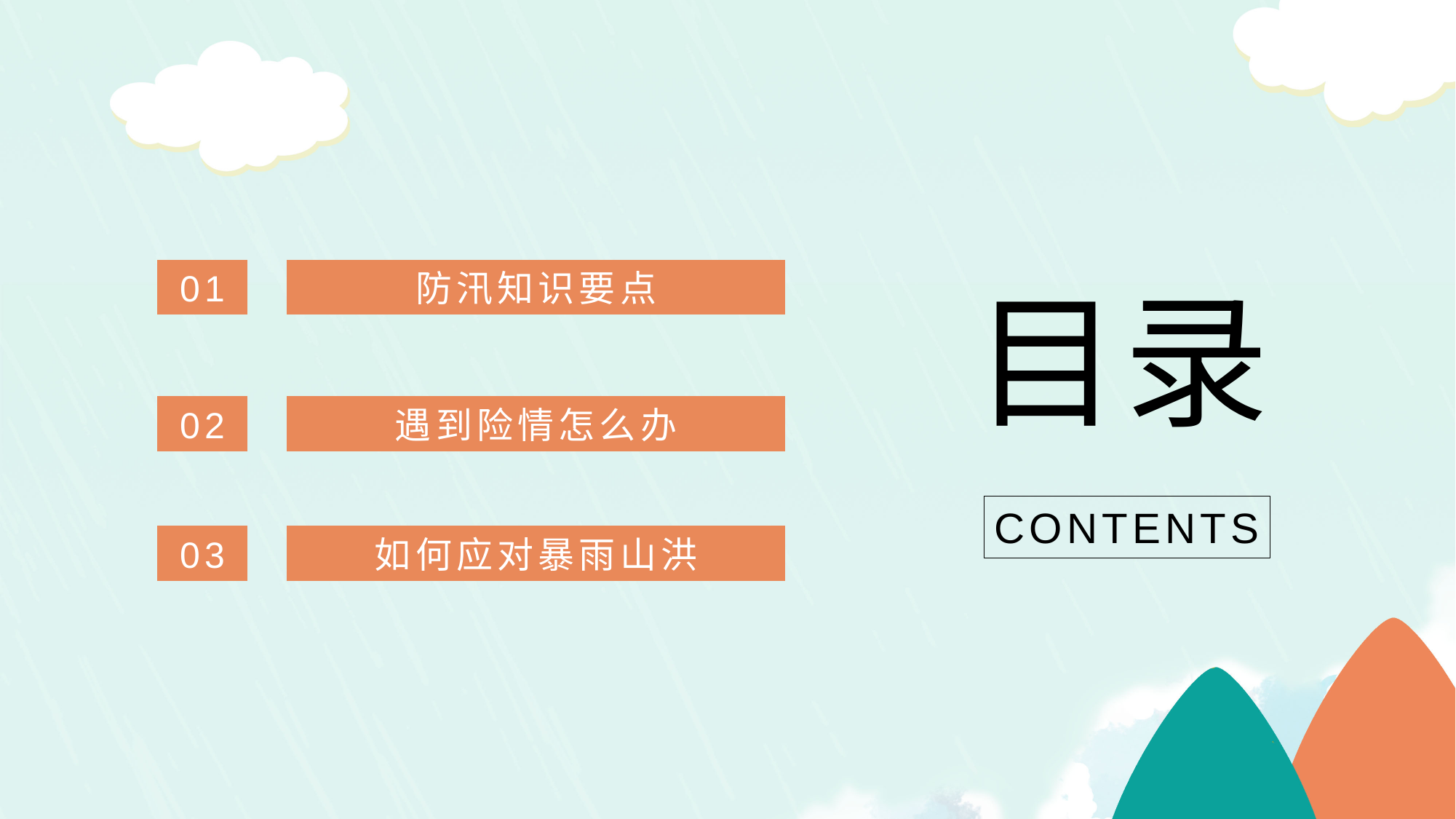

01
防汛知识要点
目录
02
遇到险情怎么办
CONTENTS
03
如何应对暴雨山洪